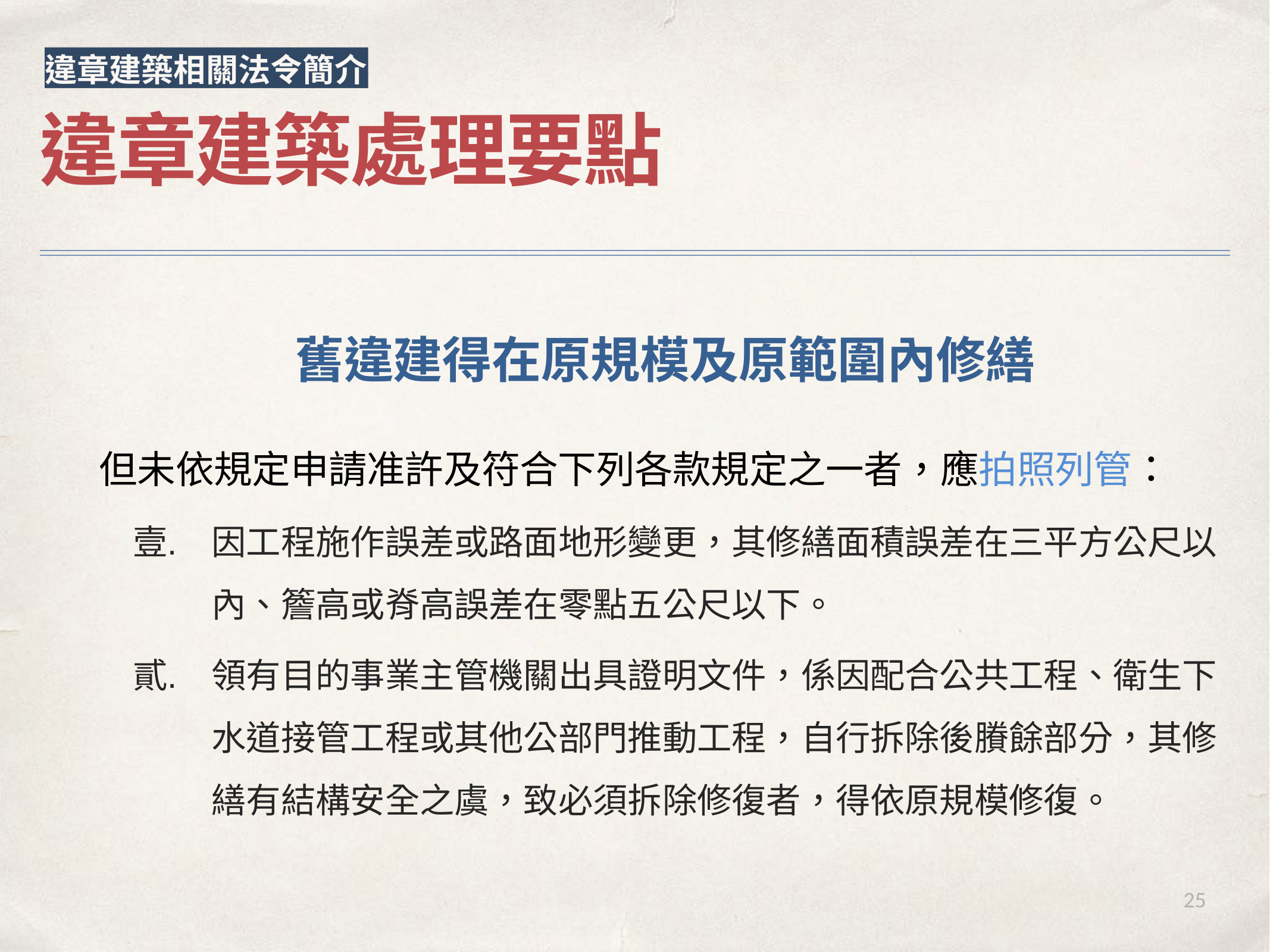

違章建築相關法令簡介
違章建築處理要點
舊違建得在原規模及原範圍內修繕

但未依規定申請准許及符合下列各款規定之一者，應拍照列管：
因工程施作誤差或路面地形變更，其修繕面積誤差在三平方公尺以內、簷高或脊高誤差在零點五公尺以下。
領有目的事業主管機關出具證明文件，係因配合公共工程、衛生下水道接管工程或其他公部門推動工程，自行拆除後賸餘部分，其修繕有結構安全之虞，致必須拆除修復者，得依原規模修復。
25